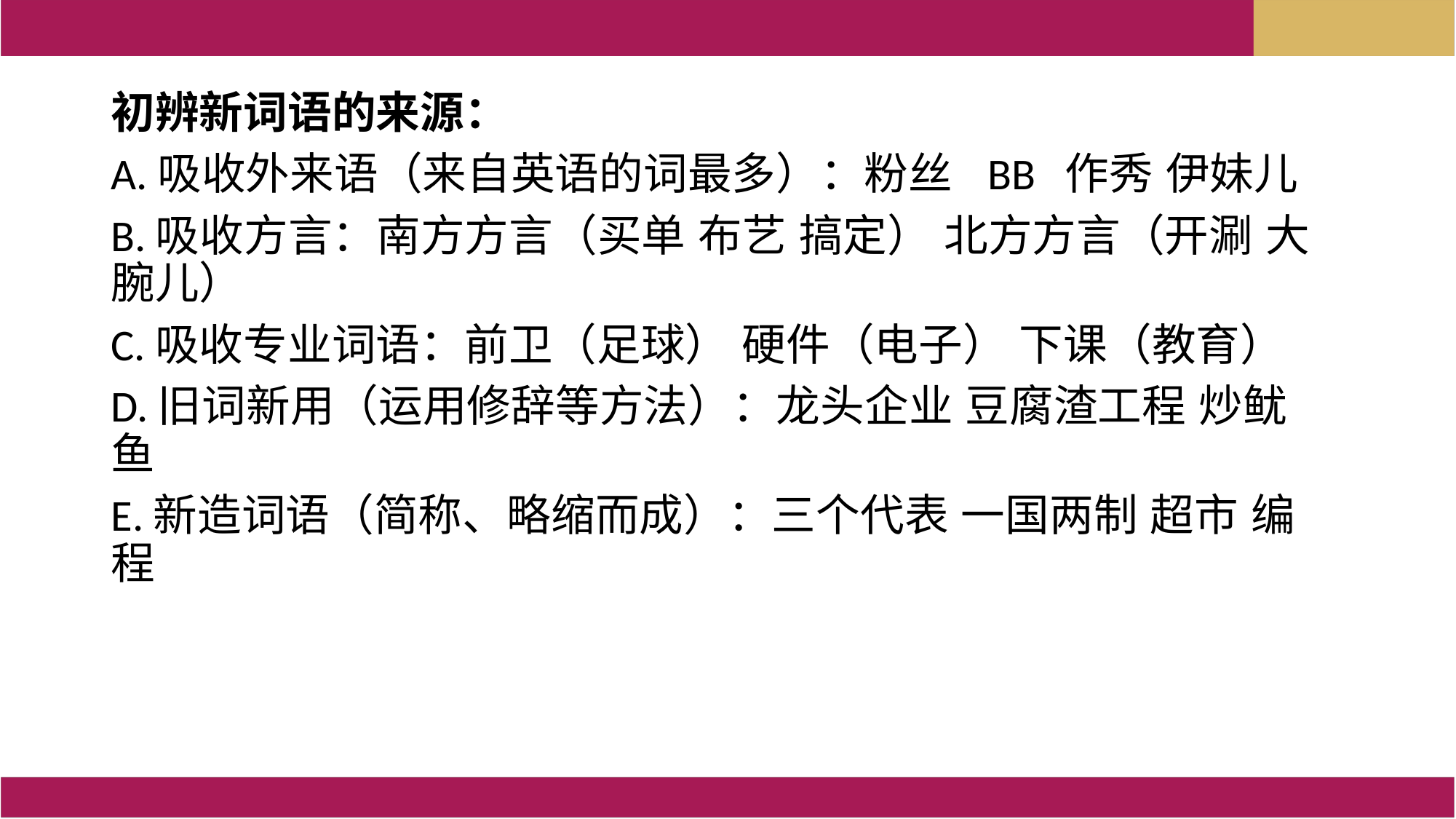

初辨新词语的来源：
A.吸收外来语（来自英语的词最多）：粉丝  BB  作秀 伊妹儿
B.吸收方言：南方方言（买单 布艺 搞定） 北方方言（开涮 大腕儿）
C.吸收专业词语：前卫（足球） 硬件（电子） 下课（教育）
D.旧词新用（运用修辞等方法）：龙头企业 豆腐渣工程 炒鱿鱼
E.新造词语（简称、略缩而成）：三个代表 一国两制 超市 编程